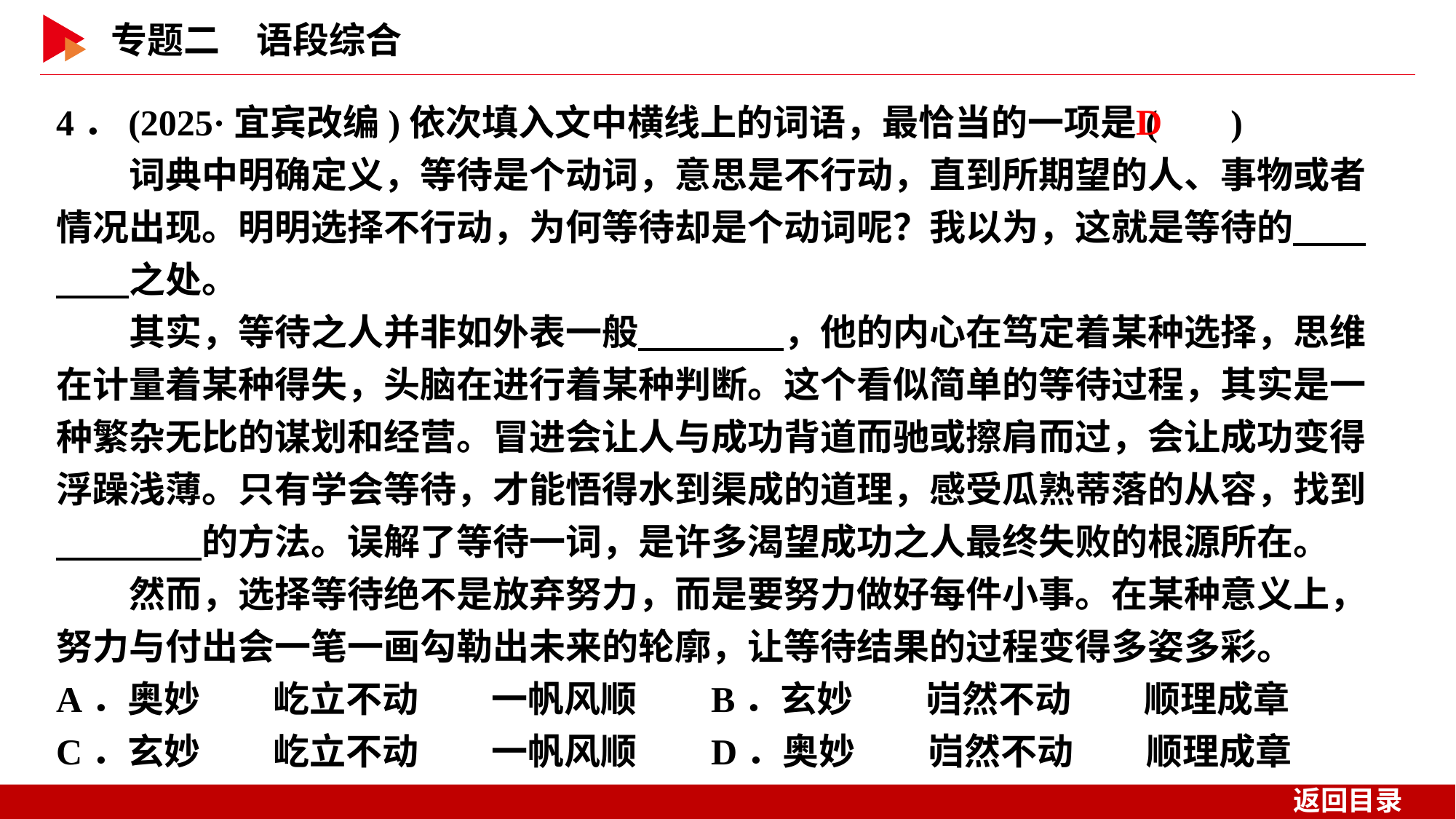

4．(2025·宜宾改编)依次填入文中横线上的词语，最恰当的一项是(        )
　　词典中明确定义，等待是个动词，意思是不行动，直到所期望的人、事物或者情况出现。明明选择不行动，为何等待却是个动词呢？我以为，这就是等待的　　　　之处。
　　其实，等待之人并非如外表一般　　　　，他的内心在笃定着某种选择，思维在计量着某种得失，头脑在进行着某种判断。这个看似简单的等待过程，其实是一种繁杂无比的谋划和经营。冒进会让人与成功背道而驰或擦肩而过，会让成功变得浮躁浅薄。只有学会等待，才能悟得水到渠成的道理，感受瓜熟蒂落的从容，找到　　　　的方法。误解了等待一词，是许多渴望成功之人最终失败的根源所在。
　　然而，选择等待绝不是放弃努力，而是要努力做好每件小事。在某种意义上，努力与付出会一笔一画勾勒出未来的轮廓，让等待结果的过程变得多姿多彩。
A．奥妙　　屹立不动　　一帆风顺	B．玄妙　　岿然不动　　顺理成章
C．玄妙　　屹立不动　　一帆风顺	D．奥妙　　岿然不动　　顺理成章
   D